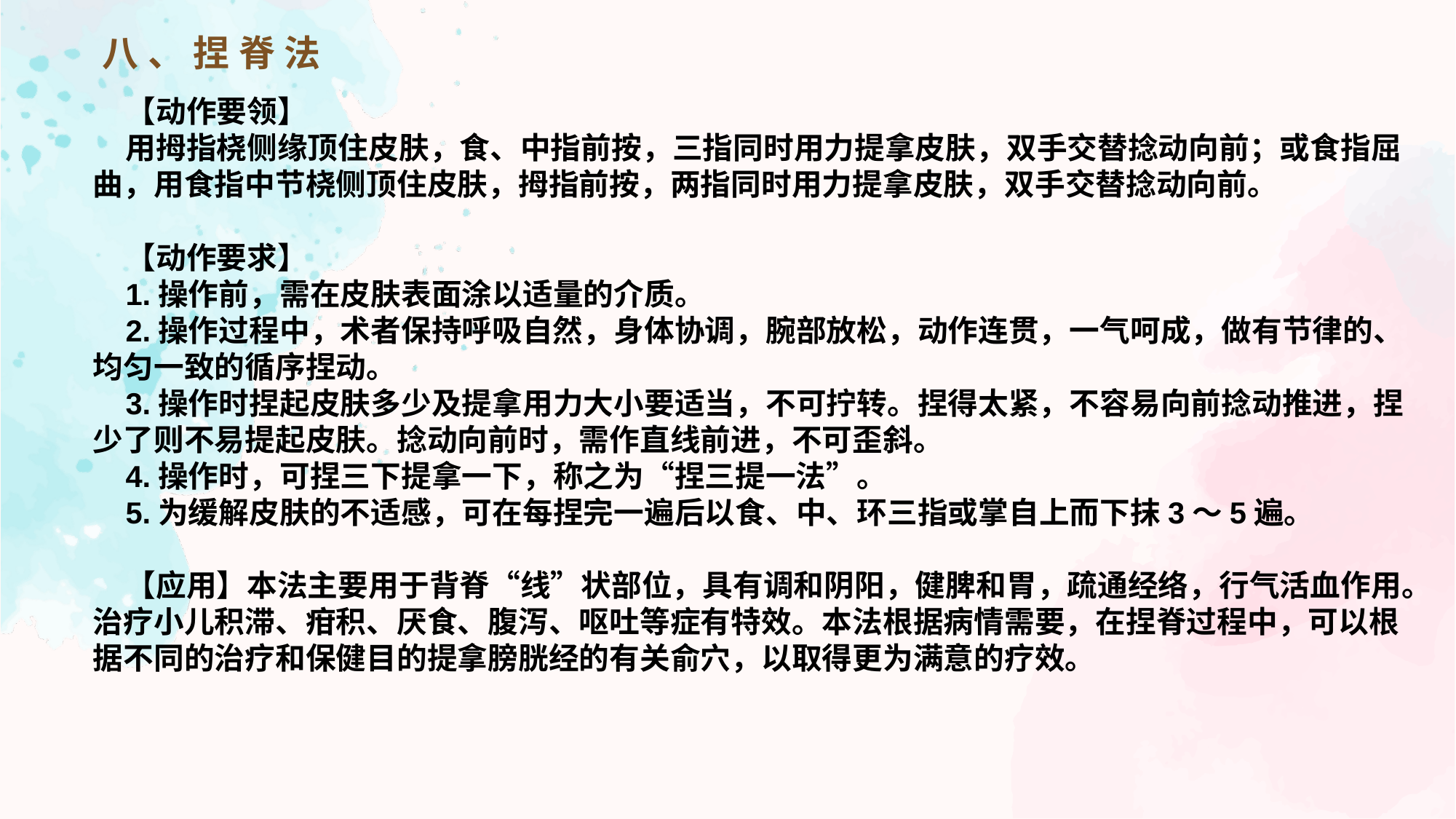

八、捏脊法
【动作要领】
用拇指桡侧缘顶住皮肤，食、中指前按，三指同时用力提拿皮肤，双手交替捻动向前；或食指屈曲，用食指中节桡侧顶住皮肤，拇指前按，两指同时用力提拿皮肤，双手交替捻动向前。

【动作要求】
1.操作前，需在皮肤表面涂以适量的介质。
2.操作过程中，术者保持呼吸自然，身体协调，腕部放松，动作连贯，一气呵成，做有节律的、均匀一致的循序捏动。
3.操作时捏起皮肤多少及提拿用力大小要适当，不可拧转。捏得太紧，不容易向前捻动推进，捏少了则不易提起皮肤。捻动向前时，需作直线前进，不可歪斜。
4.操作时，可捏三下提拿一下，称之为“捏三提一法”。
5.为缓解皮肤的不适感，可在每捏完一遍后以食、中、环三指或掌自上而下抹3～5遍。

【应用】本法主要用于背脊“线”状部位，具有调和阴阳，健脾和胃，疏通经络，行气活血作用。治疗小儿积滞、疳积、厌食、腹泻、呕吐等症有特效。本法根据病情需要，在捏脊过程中，可以根据不同的治疗和保健目的提拿膀胱经的有关俞穴，以取得更为满意的疗效。